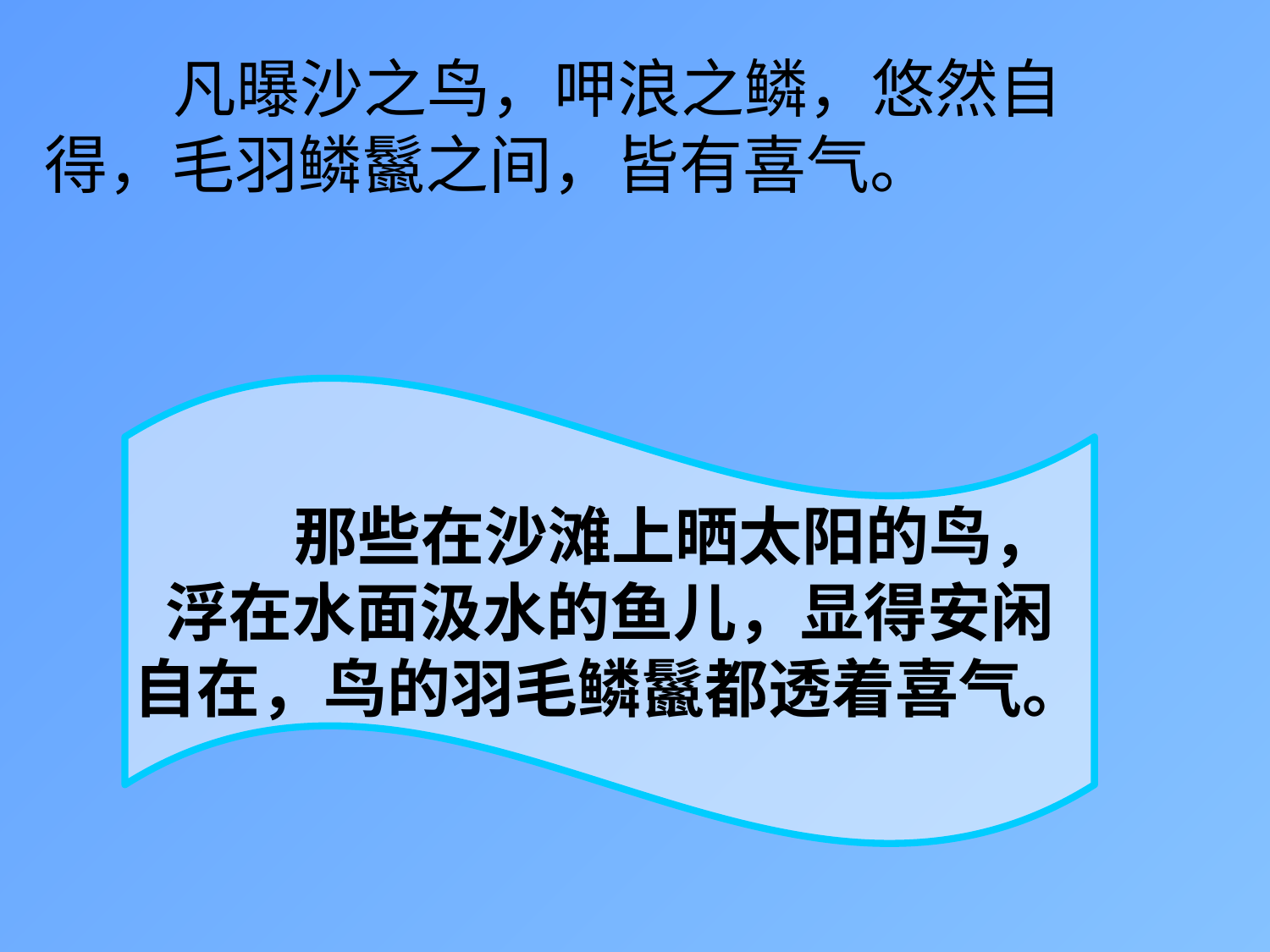

凡曝沙之鸟，呷浪之鳞，悠然自得，毛羽鳞鬣之间，皆有喜气。
        那些在沙滩上晒太阳的鸟，
浮在水面汲水的鱼儿，显得安闲
自在，鸟的羽毛鳞鬣都透着喜气。